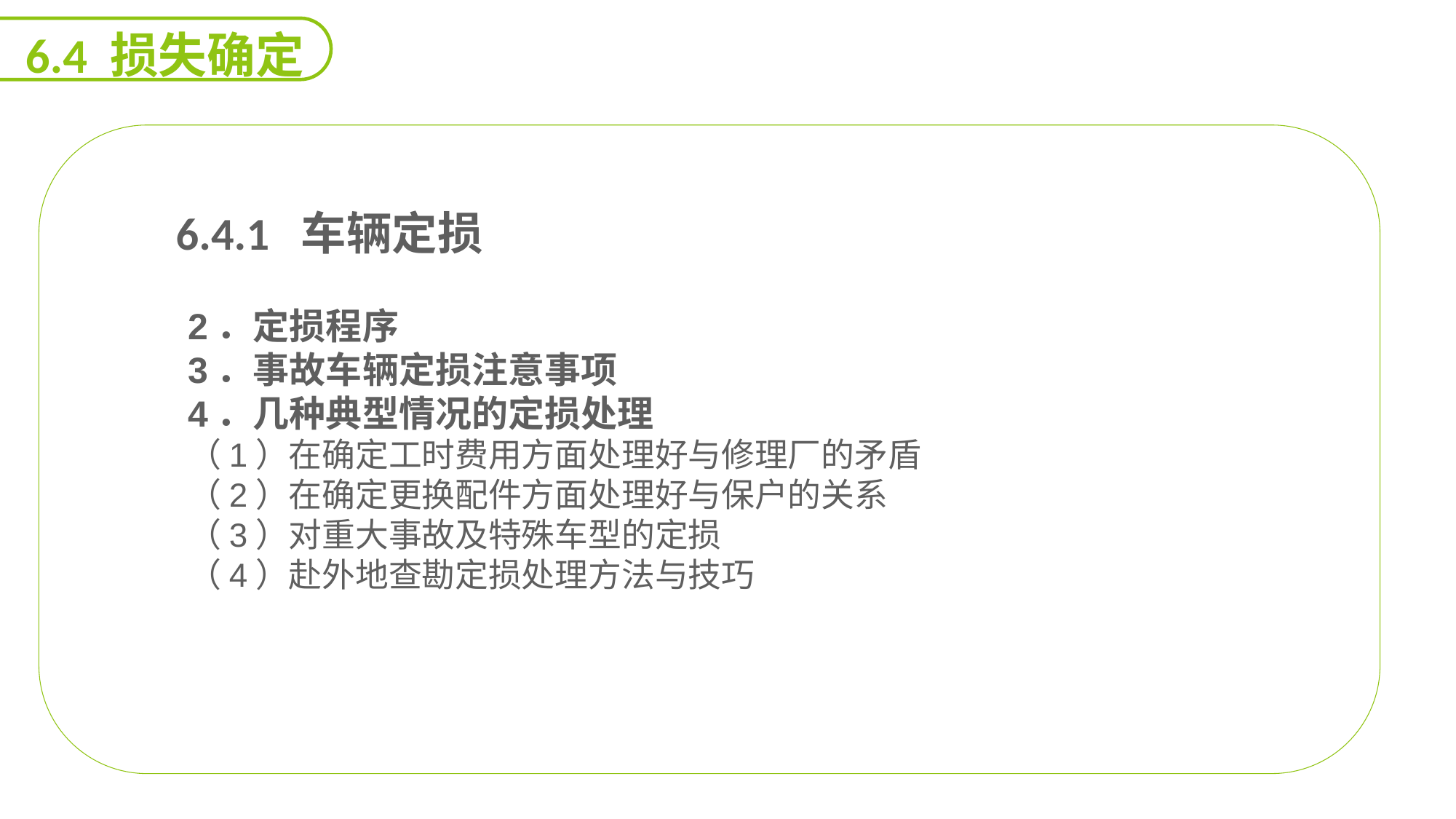

6.4 损失确定

 6.4.1  车辆定损

2．定损程序
3．事故车辆定损注意事项
4．几种典型情况的定损处理
（1）在确定工时费用方面处理好与修理厂的矛盾
（2）在确定更换配件方面处理好与保户的关系
（3）对重大事故及特殊车型的定损
（4）赴外地查勘定损处理方法与技巧
能力
目标
延迟符